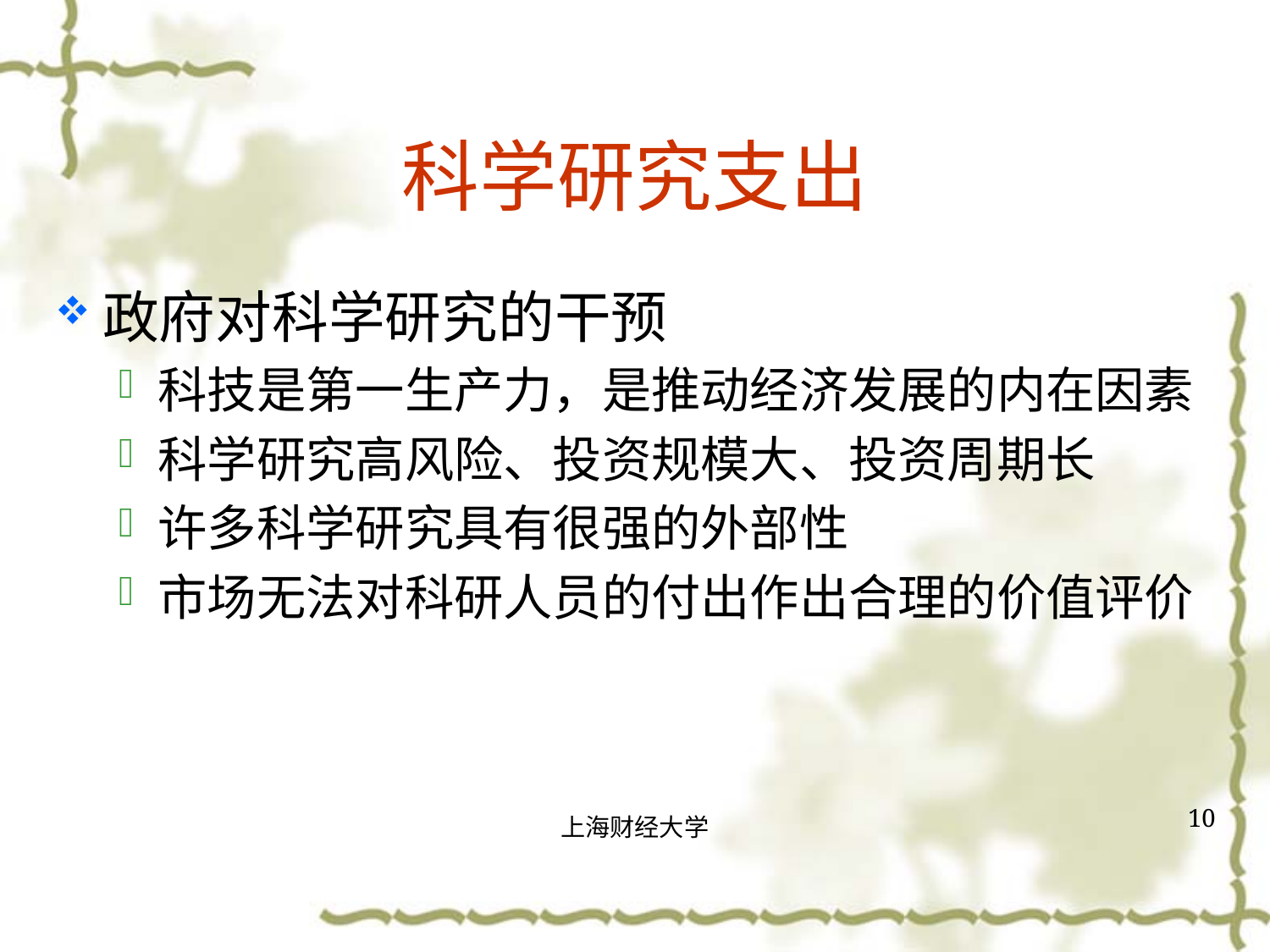

# 科学研究支出
政府对科学研究的干预
科技是第一生产力，是推动经济发展的内在因素
科学研究高风险、投资规模大、投资周期长
许多科学研究具有很强的外部性
市场无法对科研人员的付出作出合理的价值评价
10
上海财经大学